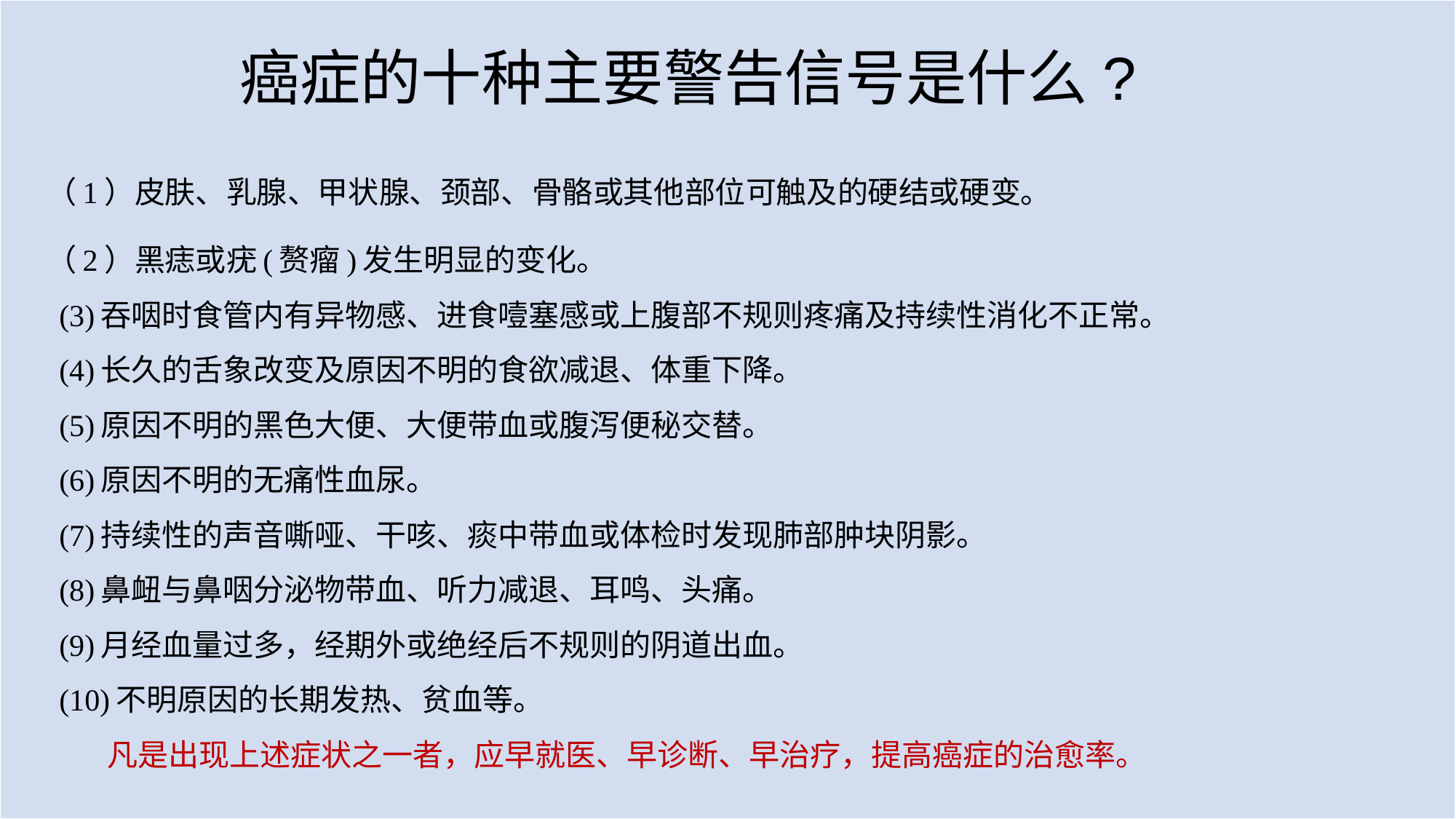

癌症的十种主要警告信号是什么?
（1）皮肤、乳腺、甲状腺、颈部、骨骼或其他部位可触及的硬结或硬变。
（2）黑痣或疣(赘瘤)发生明显的变化。
 (3)吞咽时食管内有异物感、进食噎塞感或上腹部不规则疼痛及持续性消化不正常。
 (4)长久的舌象改变及原因不明的食欲减退、体重下降。
 (5)原因不明的黑色大便、大便带血或腹泻便秘交替。
 (6)原因不明的无痛性血尿。
 (7)持续性的声音嘶哑、干咳、痰中带血或体检时发现肺部肿块阴影。
 (8)鼻衄与鼻咽分泌物带血、听力减退、耳鸣、头痛。
 (9)月经血量过多，经期外或绝经后不规则的阴道出血。
 (10)不明原因的长期发热、贫血等。
　　凡是出现上述症状之一者，应早就医、早诊断、早治疗，提高癌症的治愈率。